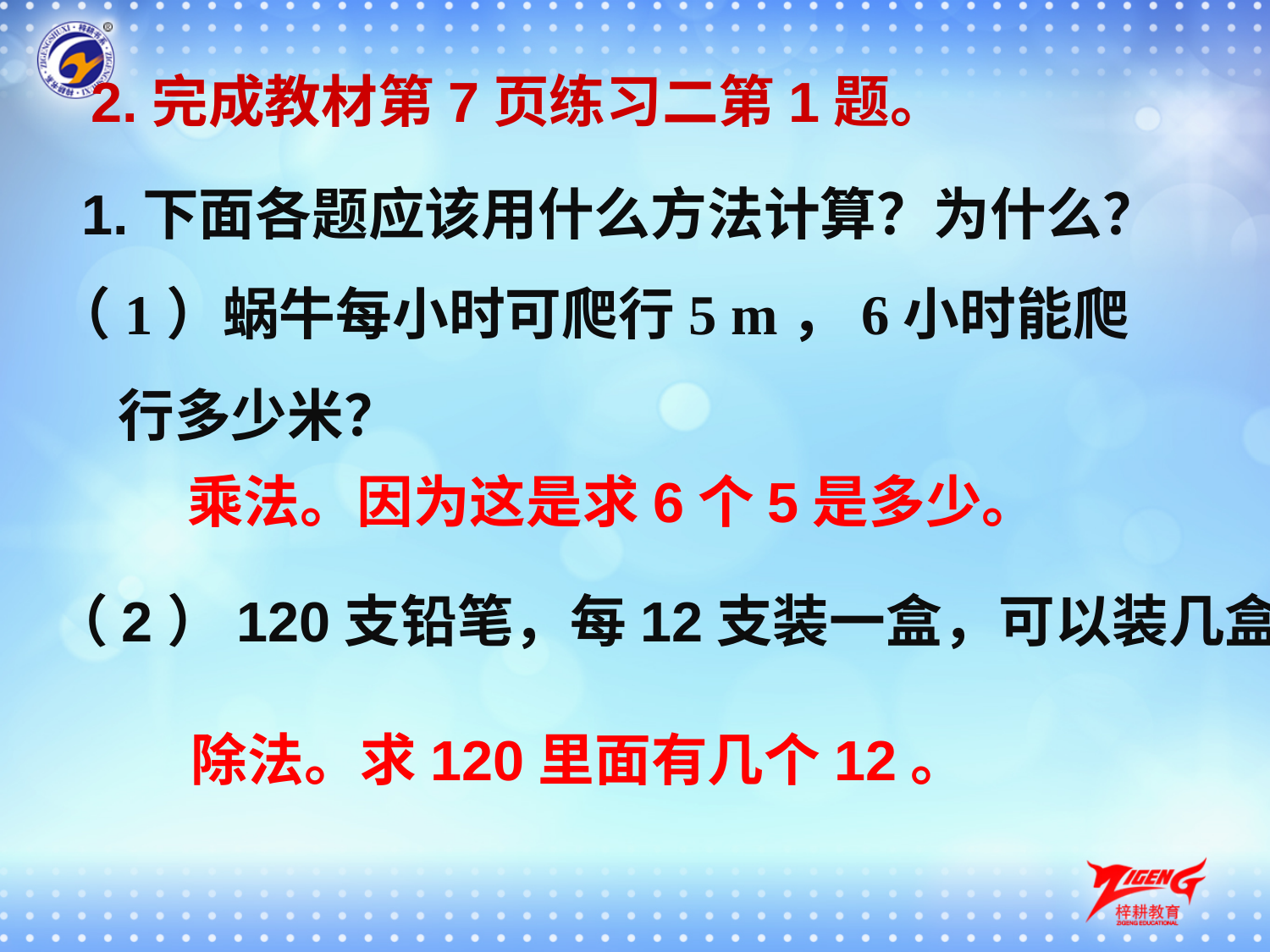

2.完成教材第7页练习二第1题。
1.下面各题应该用什么方法计算？为什么？
（1）蜗牛每小时可爬行5 m，6小时能爬行多少米？
乘法。因为这是求6个5是多少。
（2）120支铅笔，每12支装一盒，可以装几盒？
除法。求120里面有几个12。